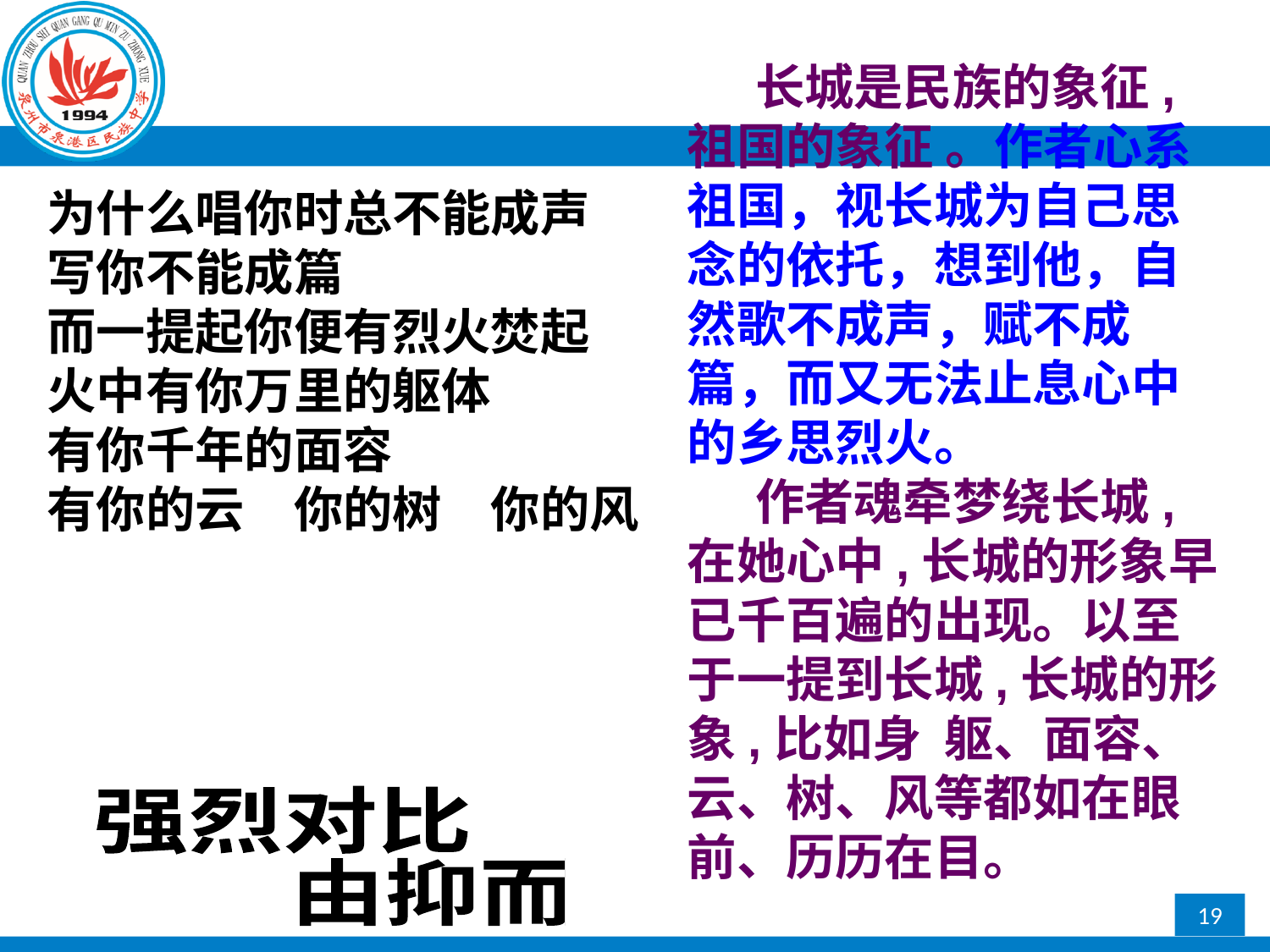

长城是民族的象征,祖国的象征 。作者心系祖国，视长城为自己思念的依托，想到他，自然歌不成声，赋不成篇，而又无法止息心中的乡思烈火。
     作者魂牵梦绕长城,在她心中,长城的形象早已千百遍的出现。以至于一提到长城,长城的形象,比如身  躯、面容、云、树、风等都如在眼前、历历在目。

为什么唱你时总不能成声
写你不能成篇
而一提起你便有烈火焚起
火中有你万里的躯体
有你千年的面容
有你的云　你的树　你的风

强烈对比
         由抑而扬